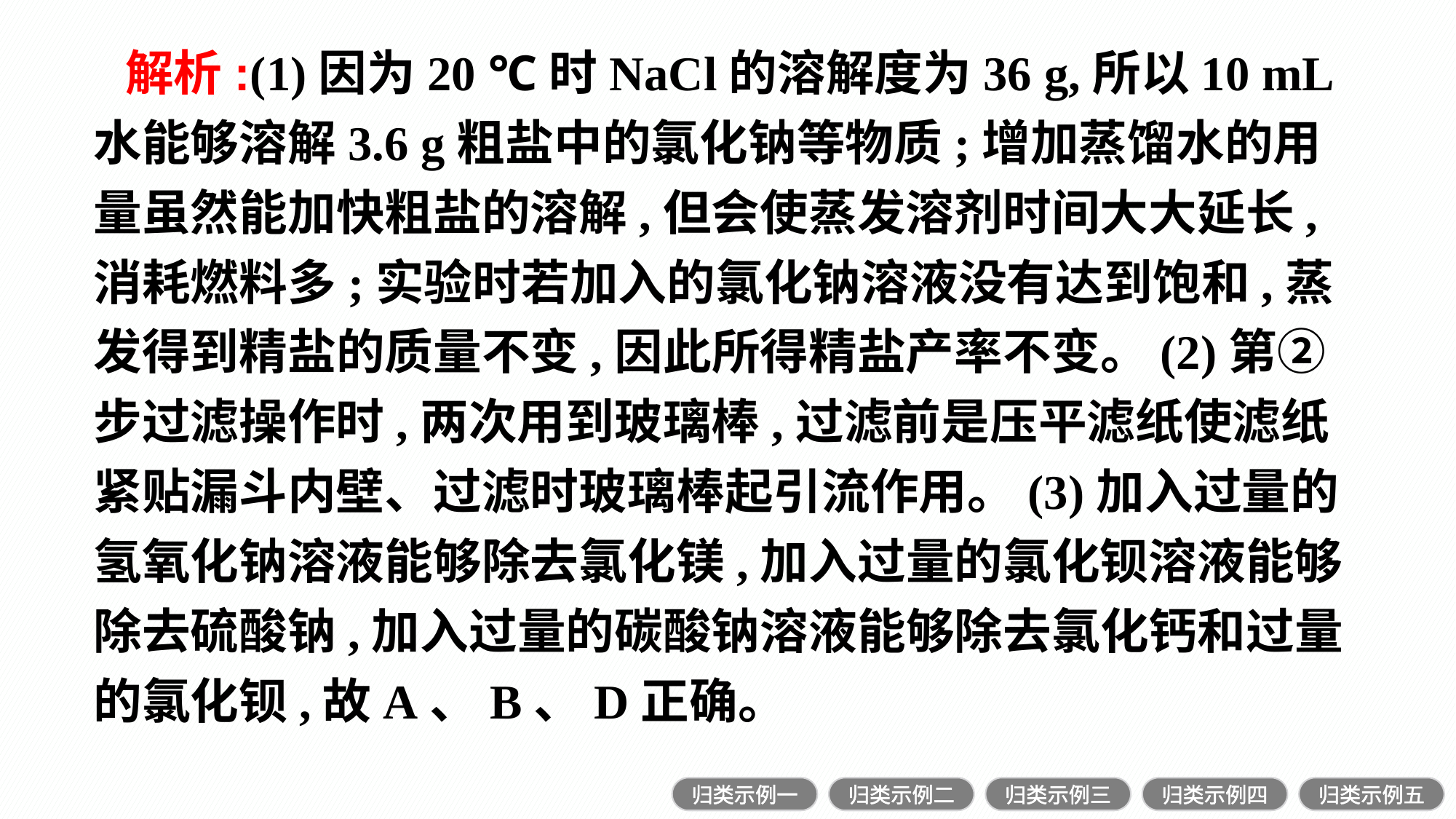

解析:(1)因为20 ℃时NaCl的溶解度为36 g,所以10 mL水能够溶解3.6 g粗盐中的氯化钠等物质;增加蒸馏水的用量虽然能加快粗盐的溶解,但会使蒸发溶剂时间大大延长,消耗燃料多;实验时若加入的氯化钠溶液没有达到饱和,蒸发得到精盐的质量不变,因此所得精盐产率不变。(2)第②步过滤操作时,两次用到玻璃棒,过滤前是压平滤纸使滤纸紧贴漏斗内壁、过滤时玻璃棒起引流作用。(3)加入过量的氢氧化钠溶液能够除去氯化镁,加入过量的氯化钡溶液能够除去硫酸钠,加入过量的碳酸钠溶液能够除去氯化钙和过量的氯化钡,故A、B、D正确。